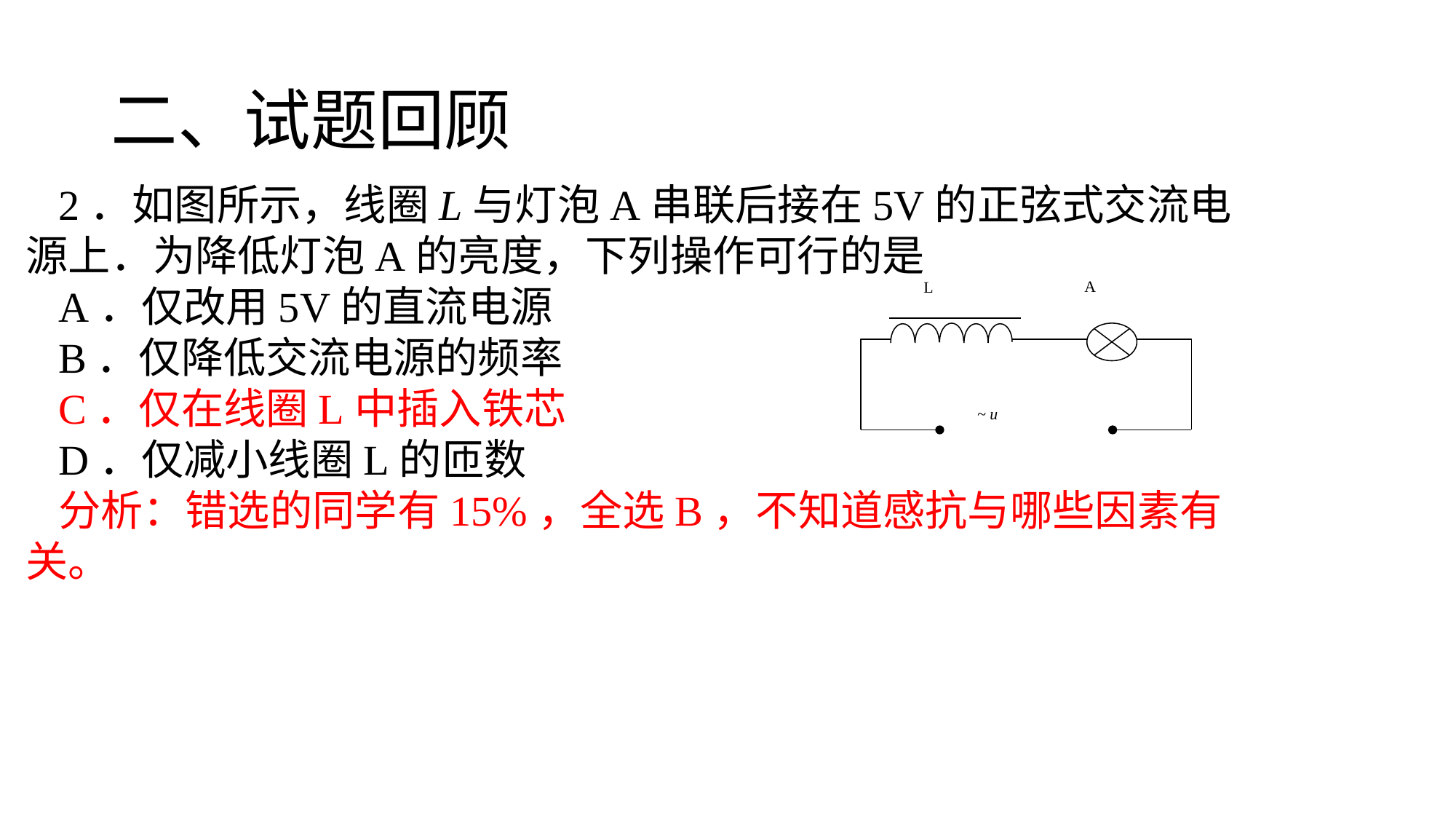

# 二、试题回顾
2．如图所示，线圈L与灯泡A串联后接在5V的正弦式交流电源上．为降低灯泡A的亮度，下列操作可行的是
A．仅改用5V的直流电源
B．仅降低交流电源的频率
C．仅在线圈L中插入铁芯
D．仅减小线圈L的匝数
分析：错选的同学有15%，全选B，不知道感抗与哪些因素有关。

A
L

~ u